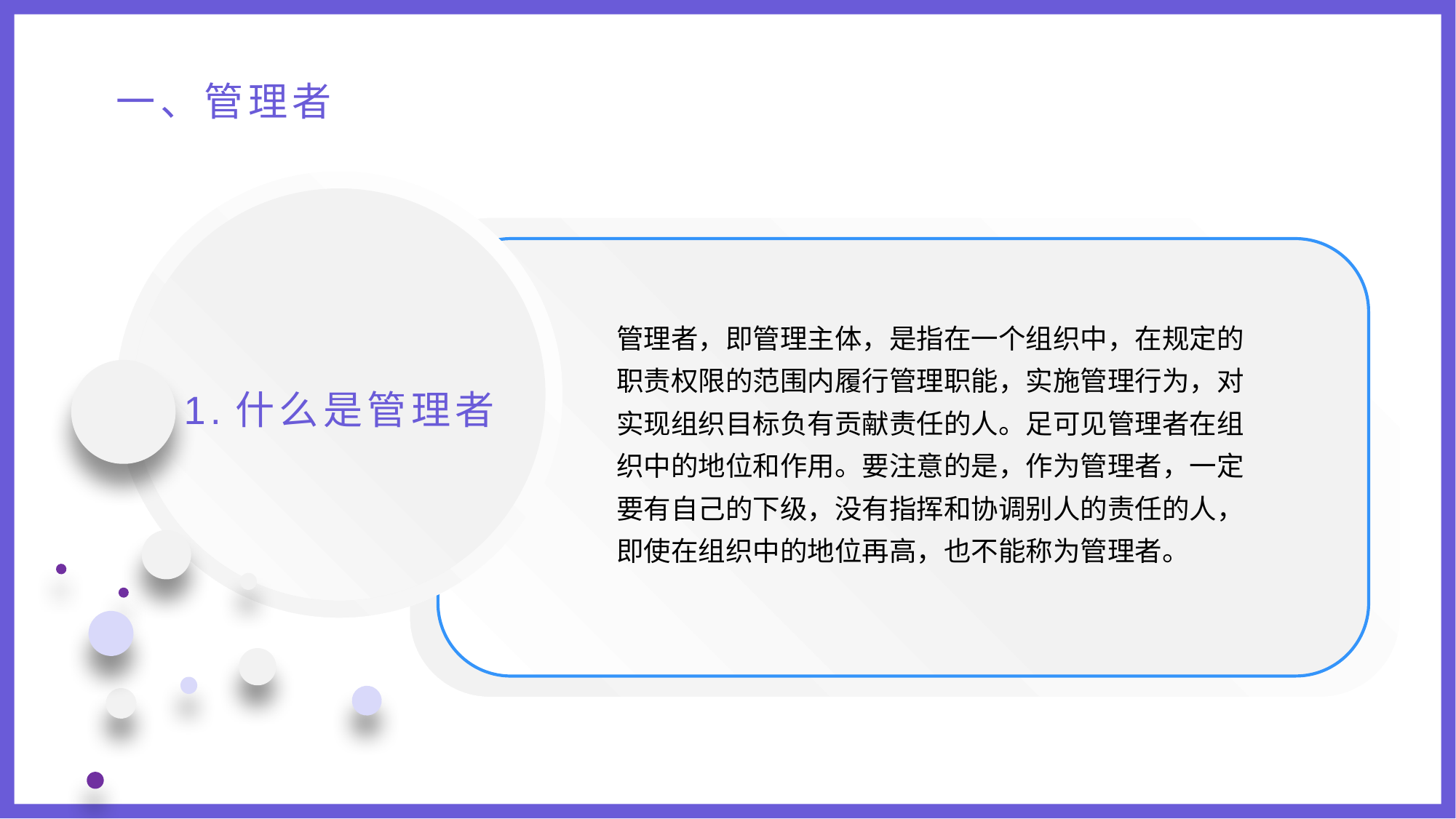

一、管理者

管理者，即管理主体，是指在一个组织中，在规定的职责权限的范围内履行管理职能，实施管理行为，对实现组织目标负有贡献责任的人。足可见管理者在组织中的地位和作用。要注意的是，作为管理者，一定要有自己的下级，没有指挥和协调别人的责任的人，即使在组织中的地位再高，也不能称为管理者。

1.什么是管理者